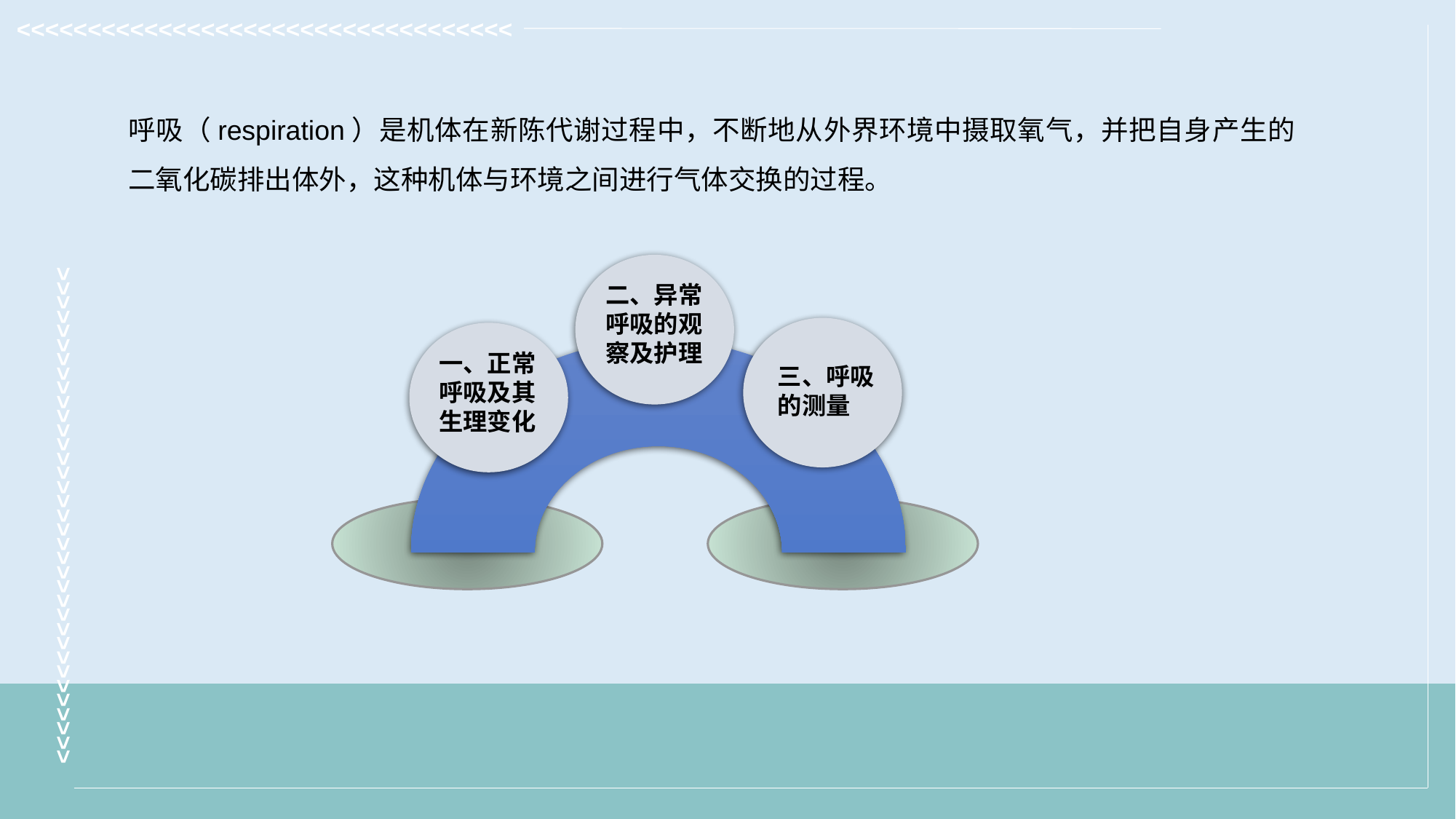

呼吸（respiration）是机体在新陈代谢过程中，不断地从外界环境中摄取氧气，并把自身产生的二氧化碳排出体外，这种机体与环境之间进行气体交换的过程。

二、异常呼吸的观察及护理
一、正常呼吸及其生理变化
三、呼吸的测量